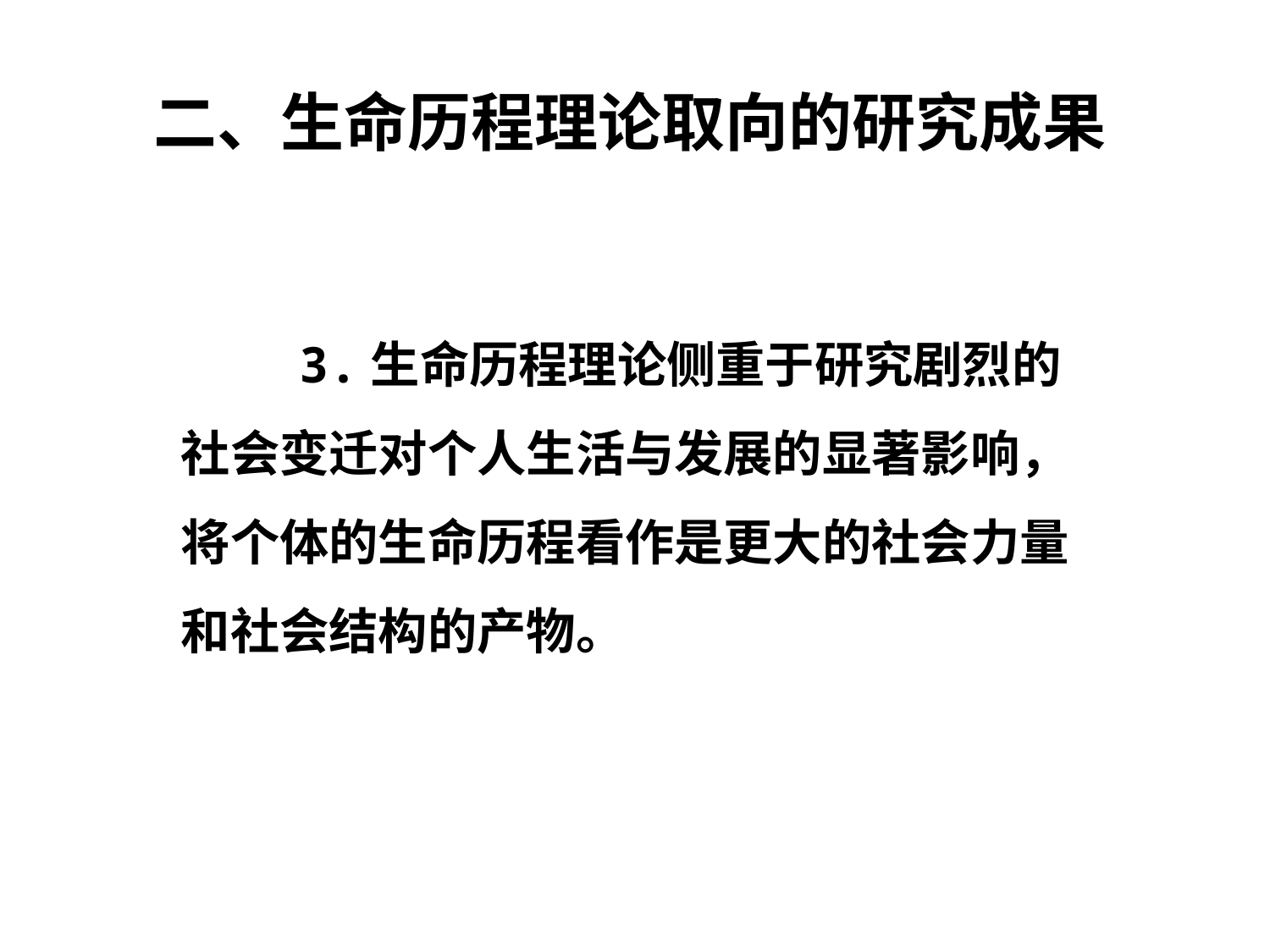

二、生命历程理论取向的研究成果
    3.生命历程理论侧重于研究剧烈的社会变迁对个人生活与发展的显著影响，将个体的生命历程看作是更大的社会力量和社会结构的产物。